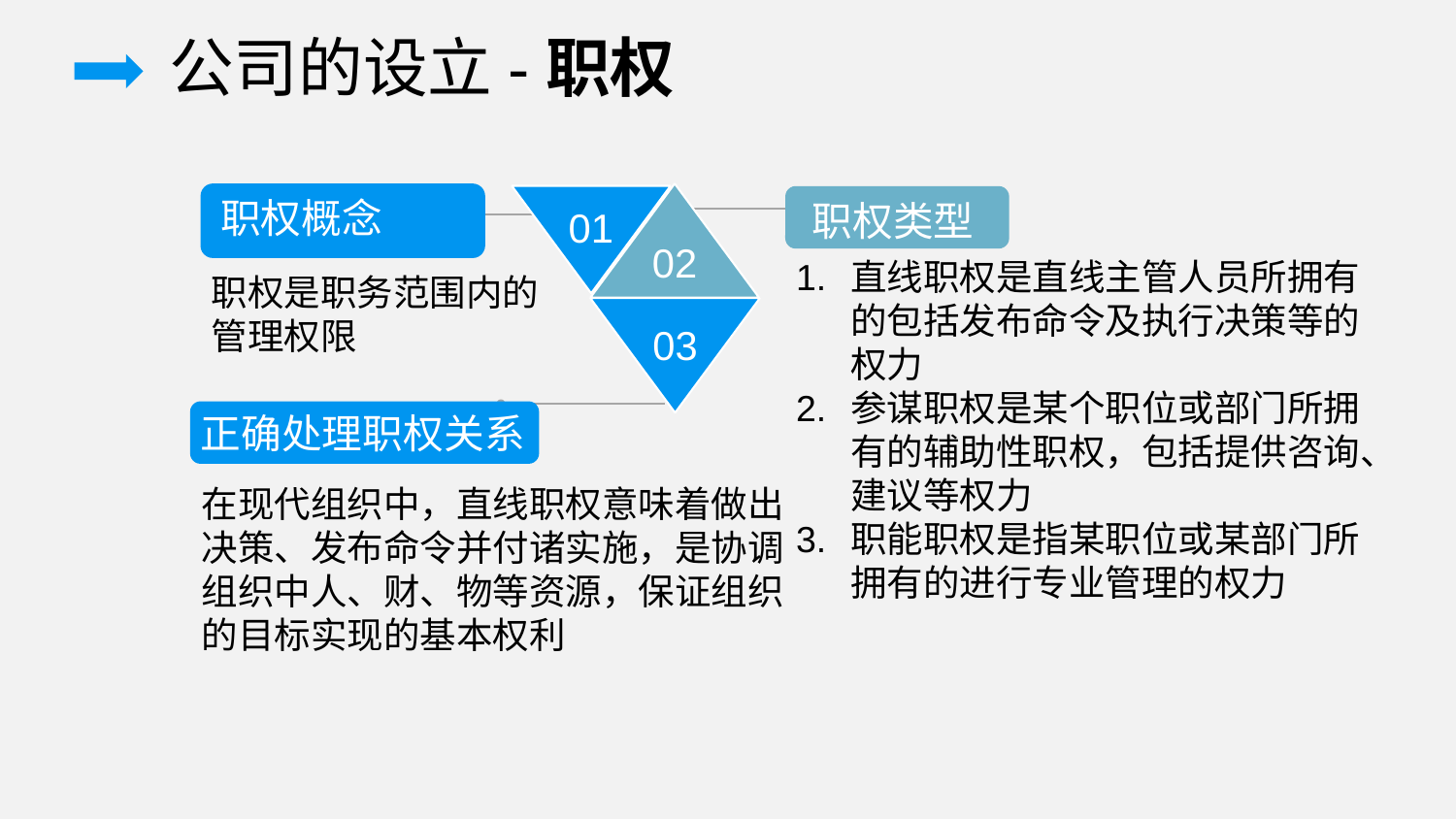

公司的设立-职权
职权概念

职权类型

02

01

直线职权是直线主管人员所拥有的包括发布命令及执行决策等的权力
参谋职权是某个职位或部门所拥有的辅助性职权，包括提供咨询、建议等权力
职能职权是指某职位或某部门所拥有的进行专业管理的权力
职权是职务范围内的管理权限

03
正确处理职权关系

在现代组织中，直线职权意味着做出决策、发布命令并付诸实施，是协调组织中人、财、物等资源，保证组织的目标实现的基本权利